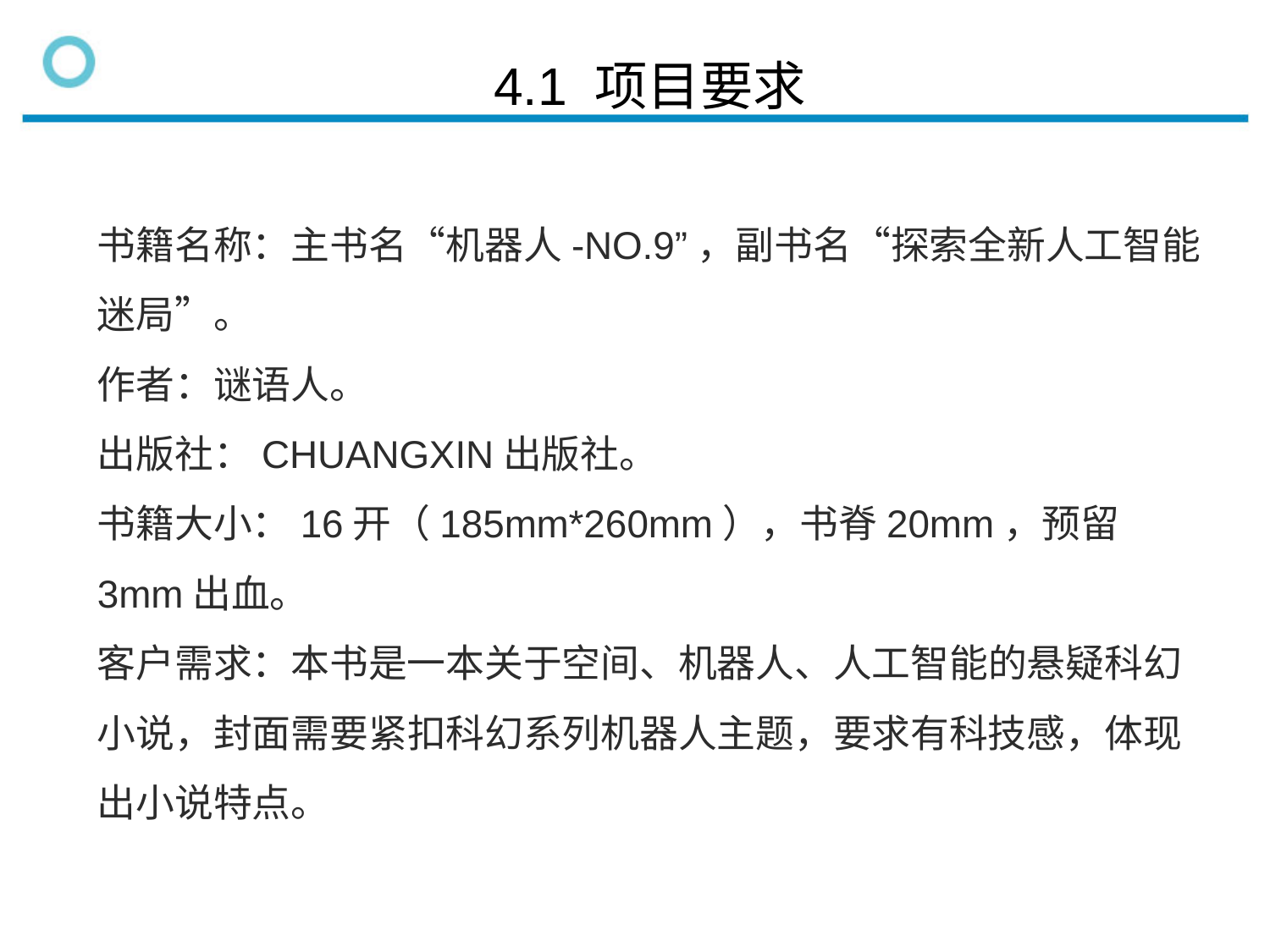

4.1 项目要求
书籍名称：主书名“机器人-NO.9”，副书名“探索全新人工智能迷局”。
作者：谜语人。
出版社：CHUANGXIN出版社。
书籍大小：16开（185mm*260mm），书脊20mm，预留3mm出血。
客户需求：本书是一本关于空间、机器人、人工智能的悬疑科幻小说，封面需要紧扣科幻系列机器人主题，要求有科技感，体现出小说特点。